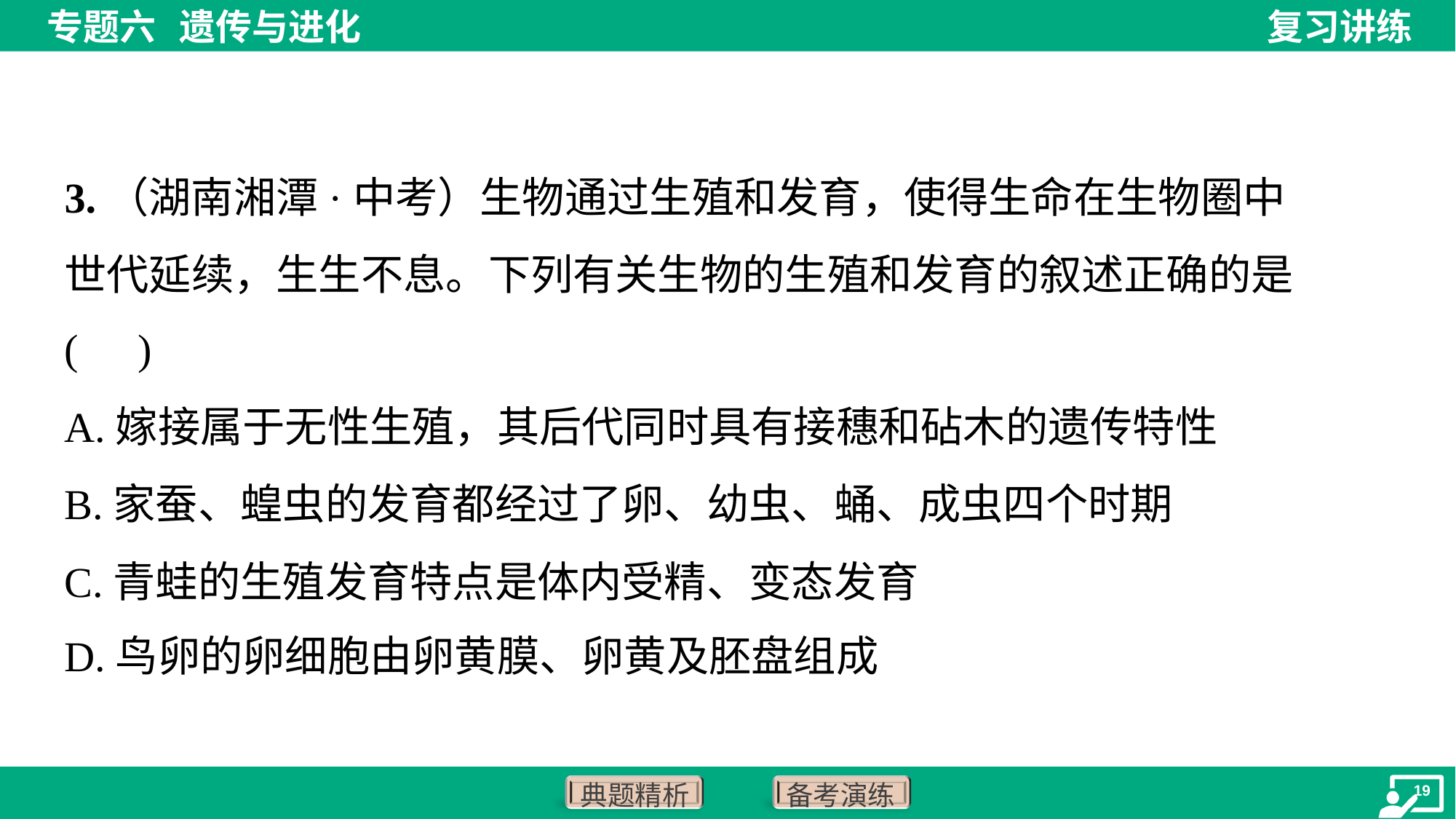

3.（湖南湘潭·中考）生物通过生殖和发育，使得生命在生物圈中
世代延续，生生不息。下列有关生物的生殖和发育的叙述正确的是
(     )
A.嫁接属于无性生殖，其后代同时具有接穗和砧木的遗传特性
B.家蚕、蝗虫的发育都经过了卵、幼虫、蛹、成虫四个时期
C.青蛙的生殖发育特点是体内受精、变态发育
D.鸟卵的卵细胞由卵黄膜、卵黄及胚盘组成